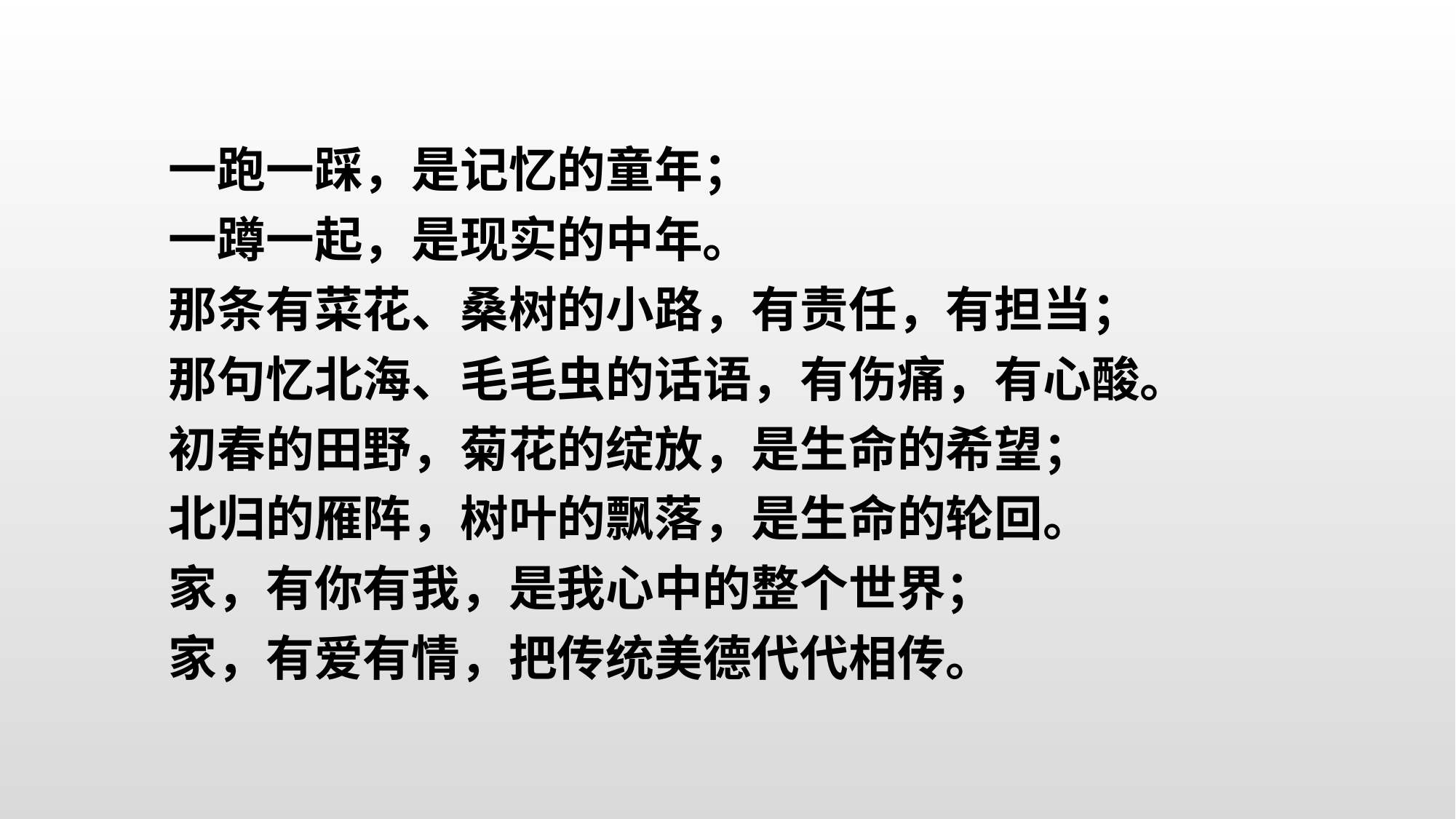

一跑一踩，是记忆的童年；
一蹲一起，是现实的中年。
那条有菜花、桑树的小路，有责任，有担当；
那句忆北海、毛毛虫的话语，有伤痛，有心酸。
初春的田野，菊花的绽放，是生命的希望；
北归的雁阵，树叶的飘落，是生命的轮回。
家，有你有我，是我心中的整个世界；
家，有爱有情，把传统美德代代相传。